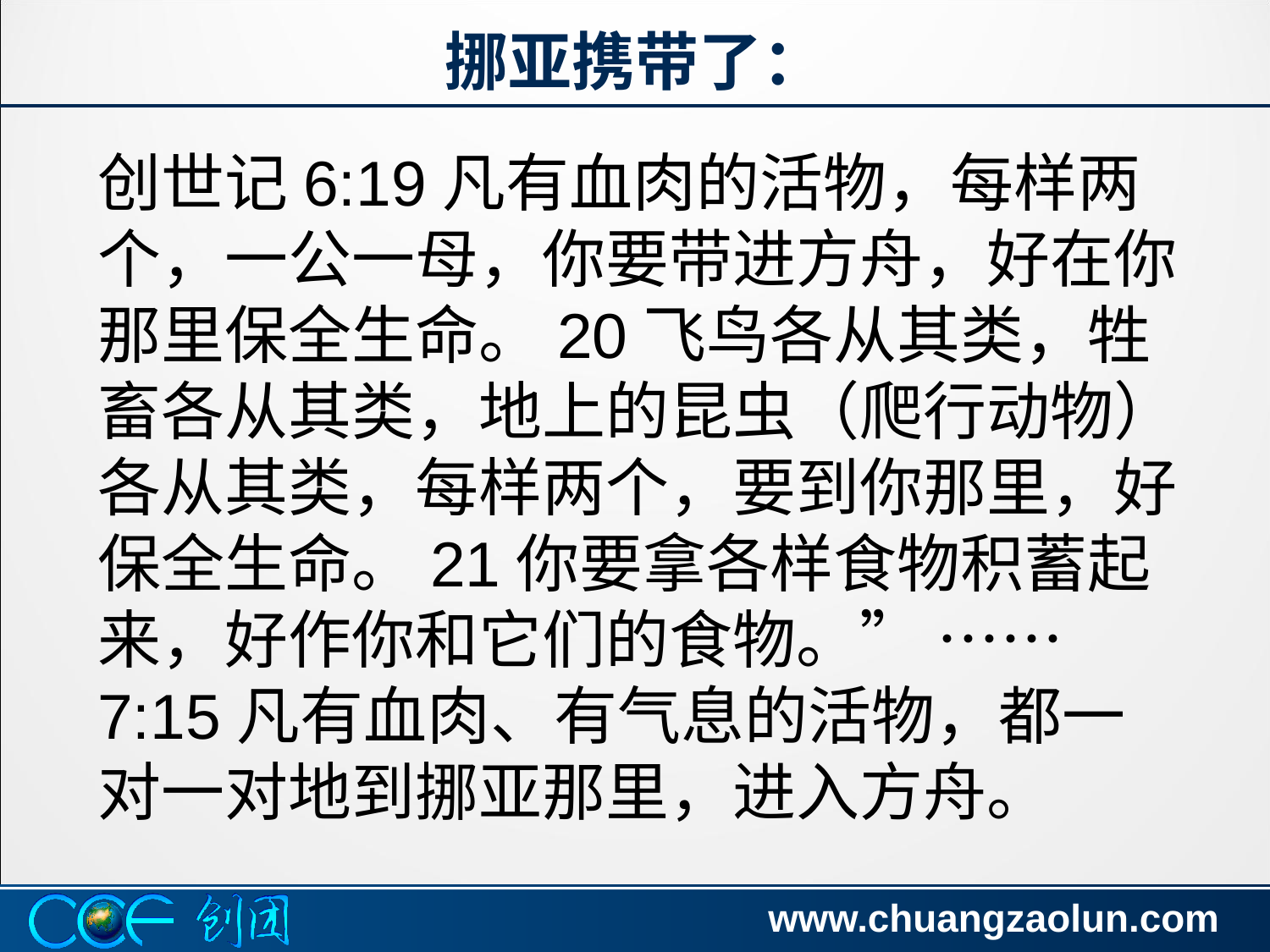

# 挪亚携带了：
创世记6:19凡有血肉的活物，每样两个，一公一母，你要带进方舟，好在你那里保全生命。20飞鸟各从其类，牲畜各从其类，地上的昆虫（爬行动物）各从其类，每样两个，要到你那里，好保全生命。21你要拿各样食物积蓄起来，好作你和它们的食物。” ……7:15凡有血肉、有气息的活物，都一对一对地到挪亚那里，进入方舟。